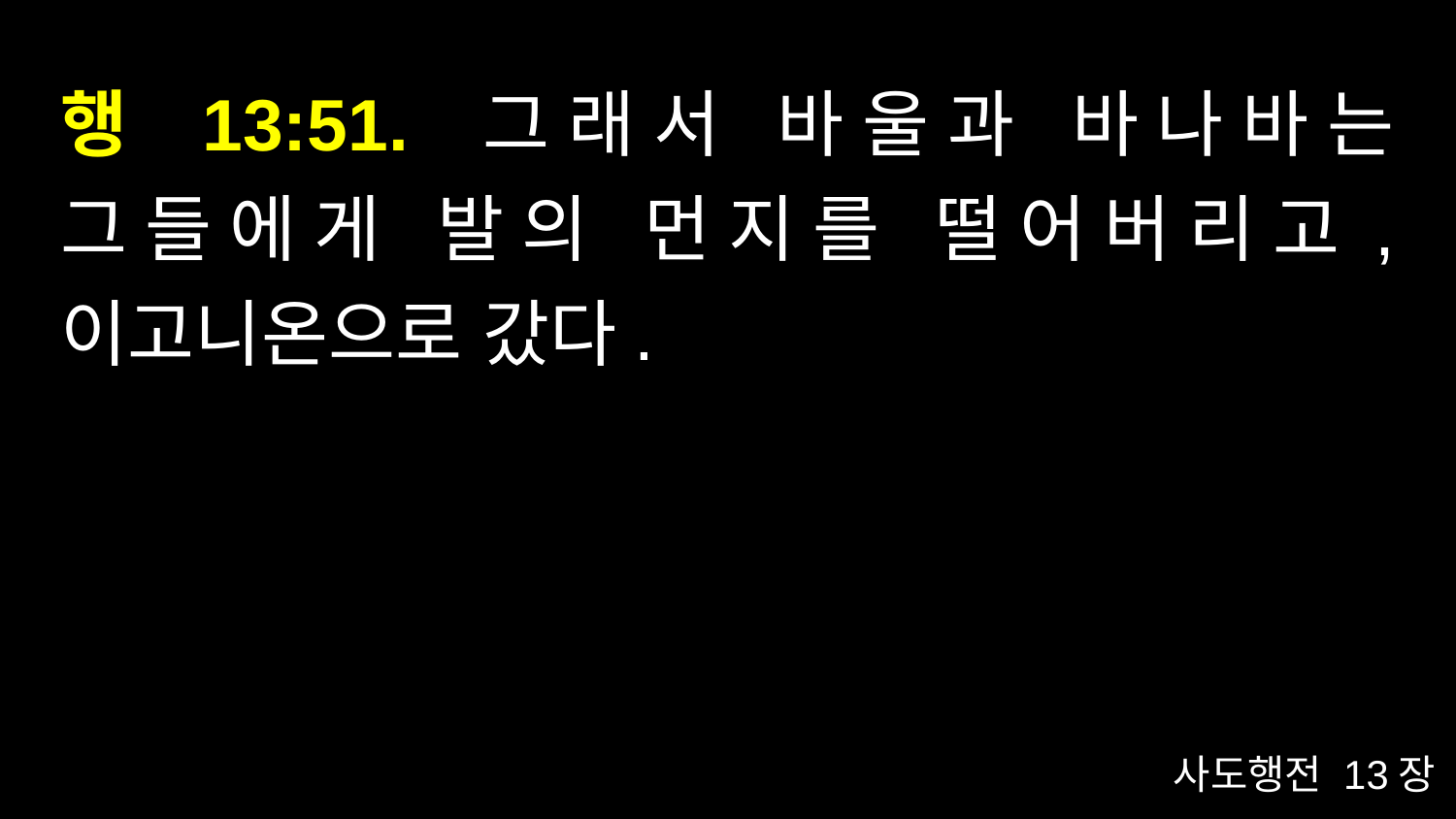

# 행 13:51. 그래서 바울과 바나바는 그들에게 발의 먼지를 떨어버리고, 이고니온으로 갔다.
사도행전 13장